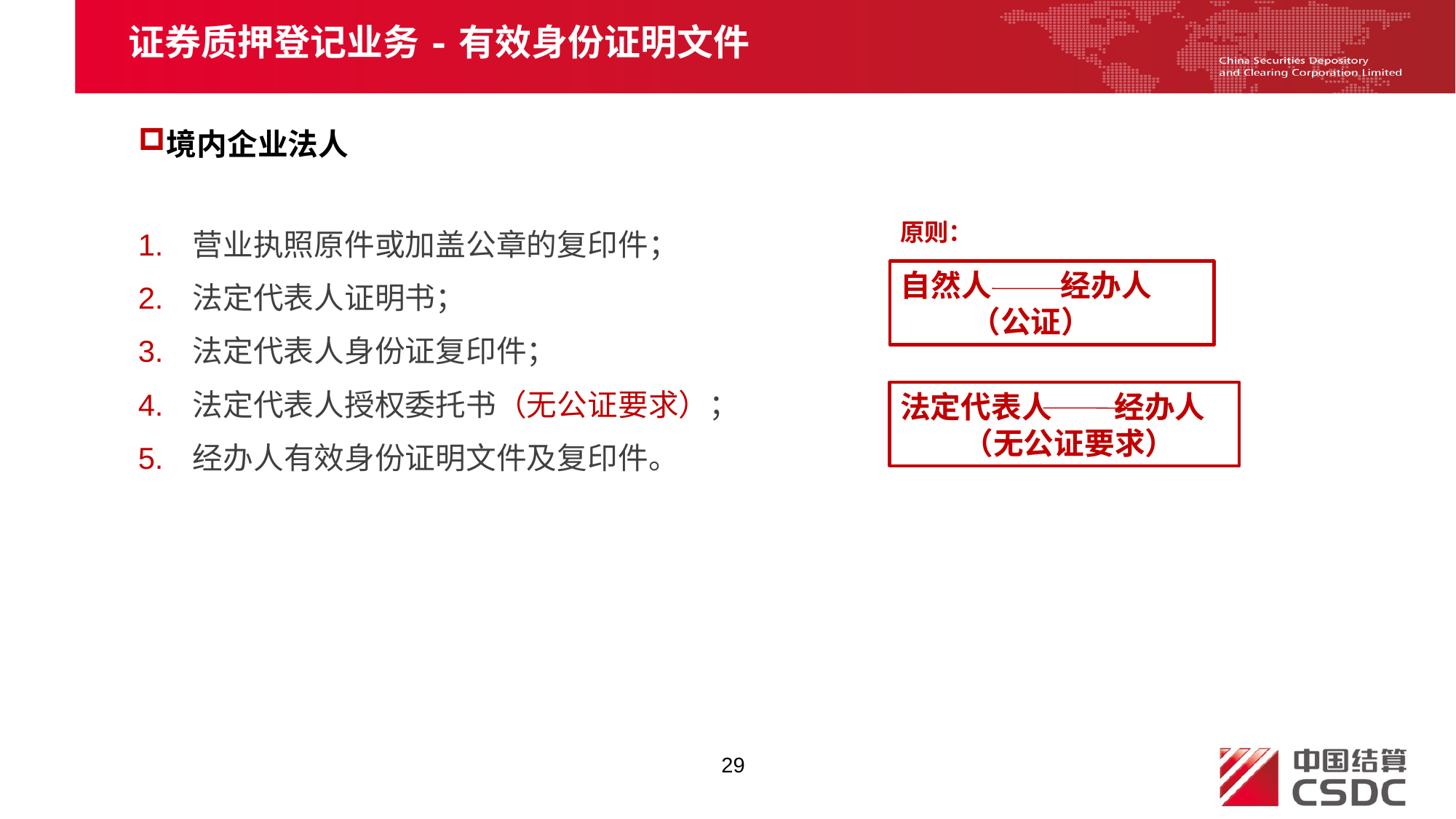

证券质押登记业务-有效身份证明文件
境内企业法人

营业执照原件或加盖公章的复印件；
法定代表人证明书；
法定代表人身份证复印件；
法定代表人授权委托书（无公证要求）；
经办人有效身份证明文件及复印件。

原则：
自然人          经办人
         （公证）
法定代表人         经办人
        （无公证要求）
29